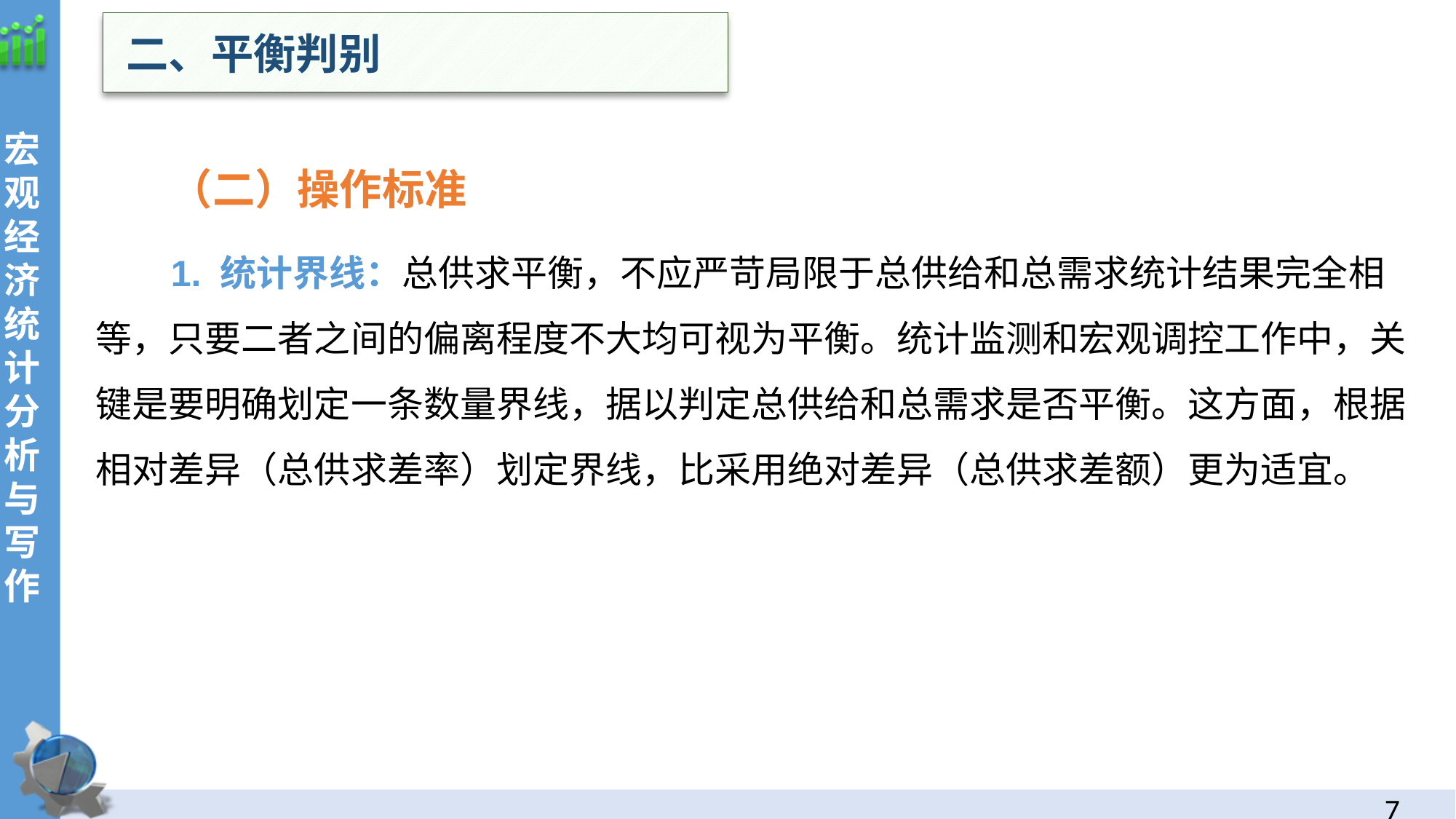

二、平衡判别

        （二）操作标准
  1. 统计界线：总供求平衡，不应严苛局限于总供给和总需求统计结果完全相等，只要二者之间的偏离程度不大均可视为平衡。统计监测和宏观调控工作中，关键是要明确划定一条数量界线，据以判定总供给和总需求是否平衡。这方面，根据相对差异（总供求差率）划定界线，比采用绝对差异（总供求差额）更为适宜。

7